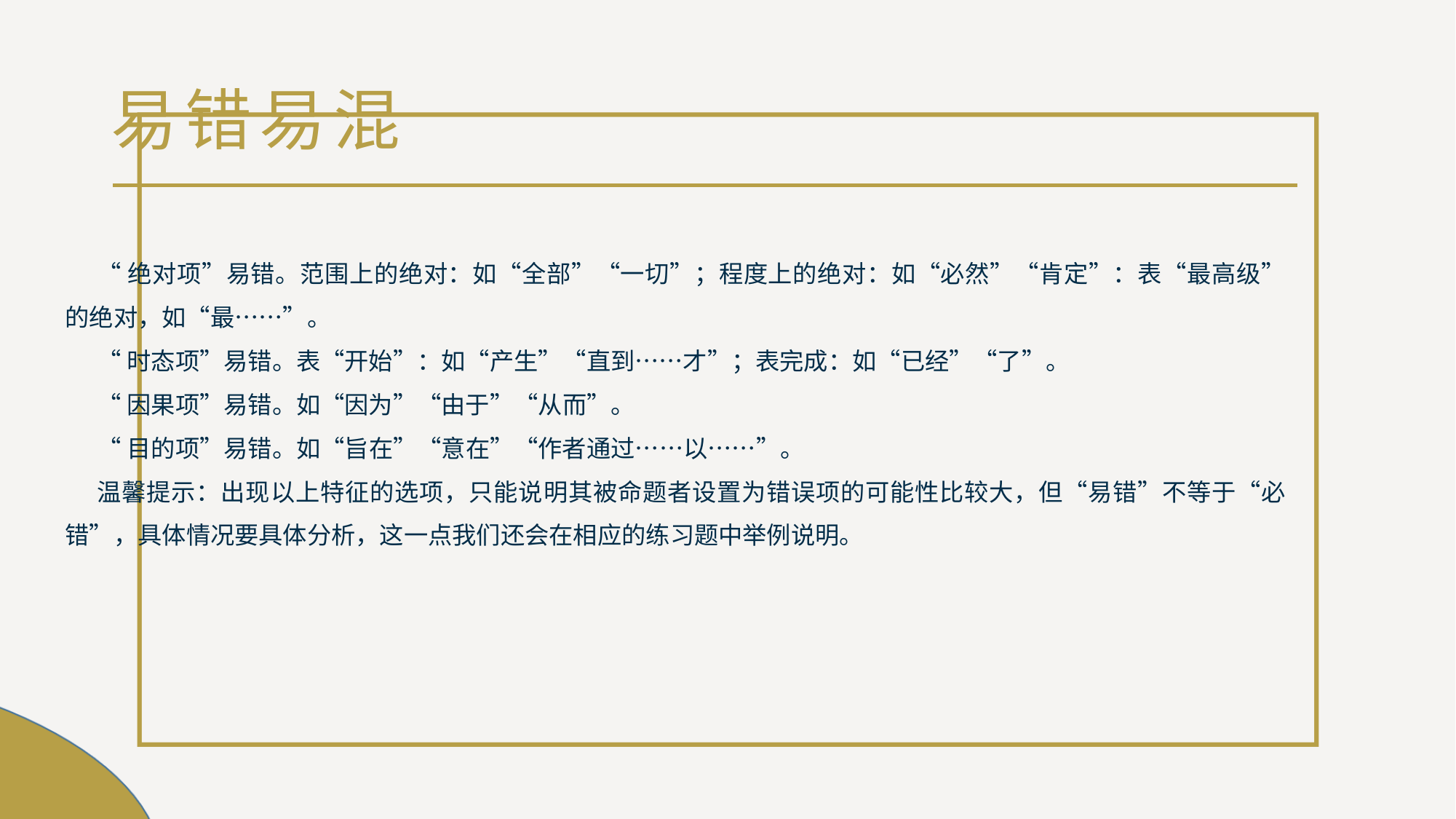

# 易错易混
“绝对项”易错。范围上的绝对：如“全部”“一切”；程度上的绝对：如“必然”“肯定”：表“最高级”的绝对，如“最……”。
“时态项”易错。表“开始”：如“产生”“直到……才”；表完成：如“已经”“了”。
“因果项”易错。如“因为”“由于”“从而”。
“目的项”易错。如“旨在”“意在”“作者通过……以……”。
温馨提示：出现以上特征的选项，只能说明其被命题者设置为错误项的可能性比较大，但“易错”不等于“必错”，具体情况要具体分析，这一点我们还会在相应的练习题中举例说明。